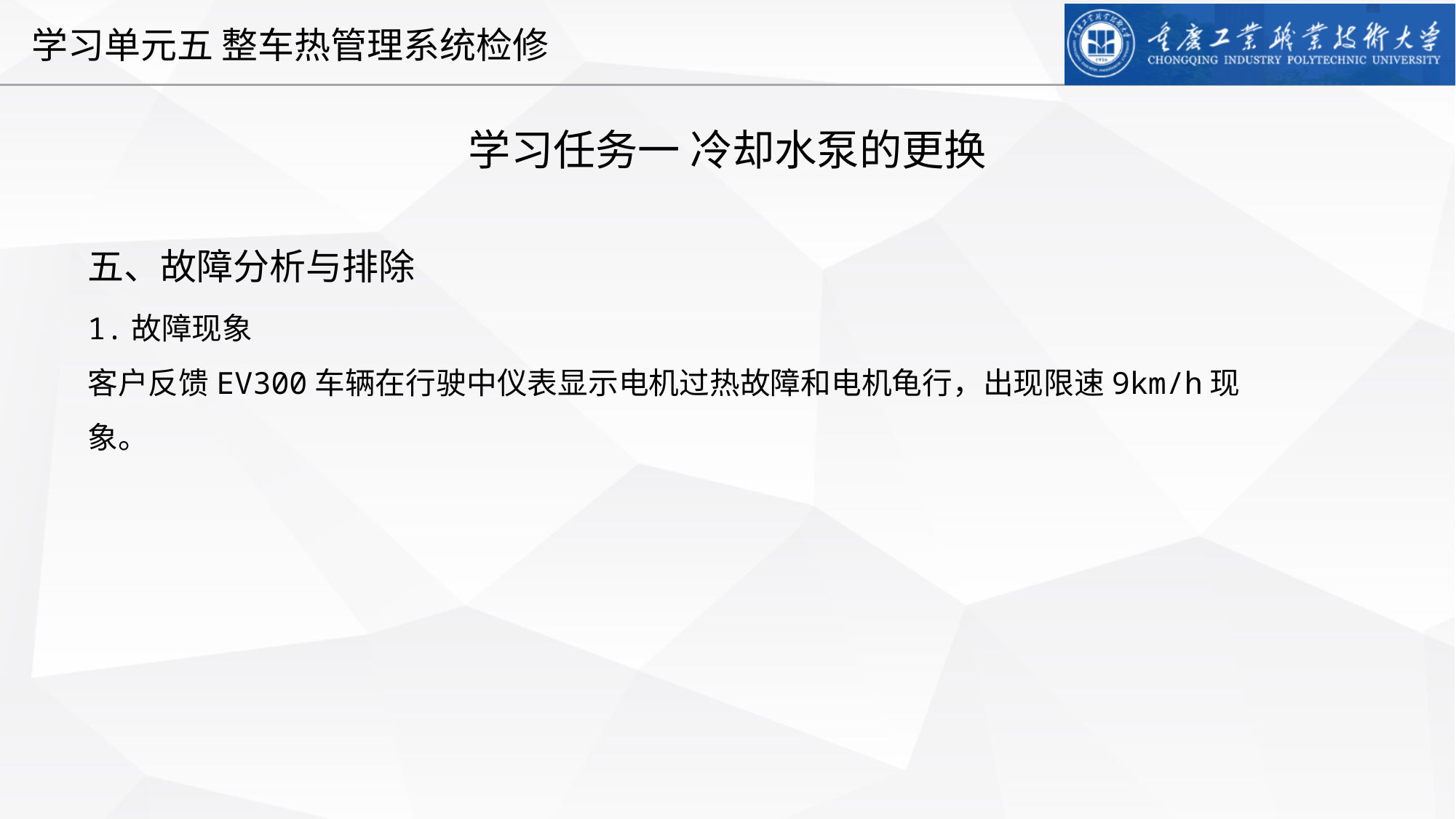

学习任务一 冷却水泵的更换
五、故障分析与排除
1.故障现象
客户反馈EV300车辆在行驶中仪表显示电机过热故障和电机龟行，出现限速9km/h现象。